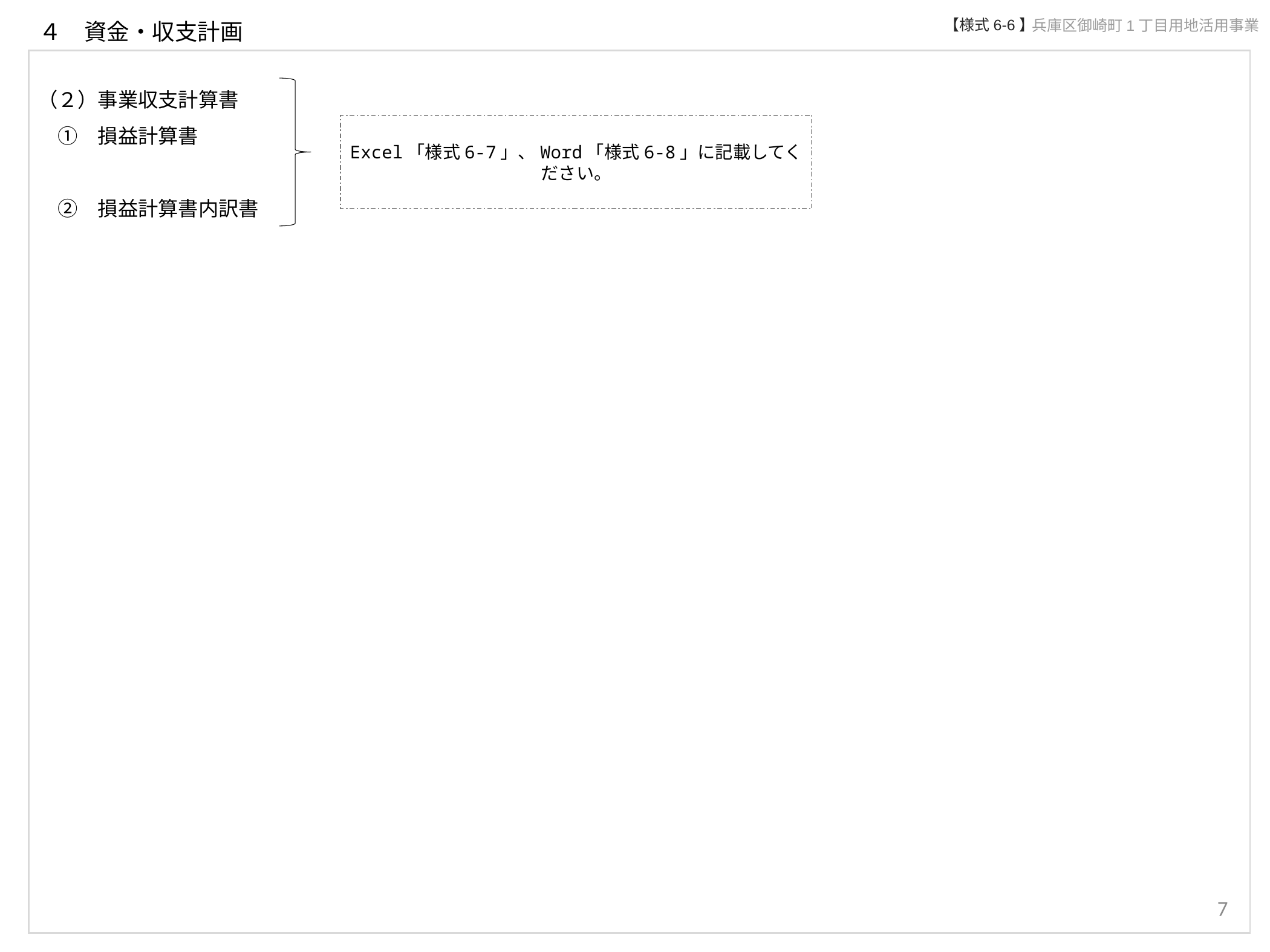

【様式6-6】

兵庫区御崎町1丁目用地活用事業
４　資金・収支計画

（２）事業収支計算書
　①　損益計算書

　②　損益計算書内訳書

Excel「様式6-7」、Word「様式6-8」に記載してください。

7